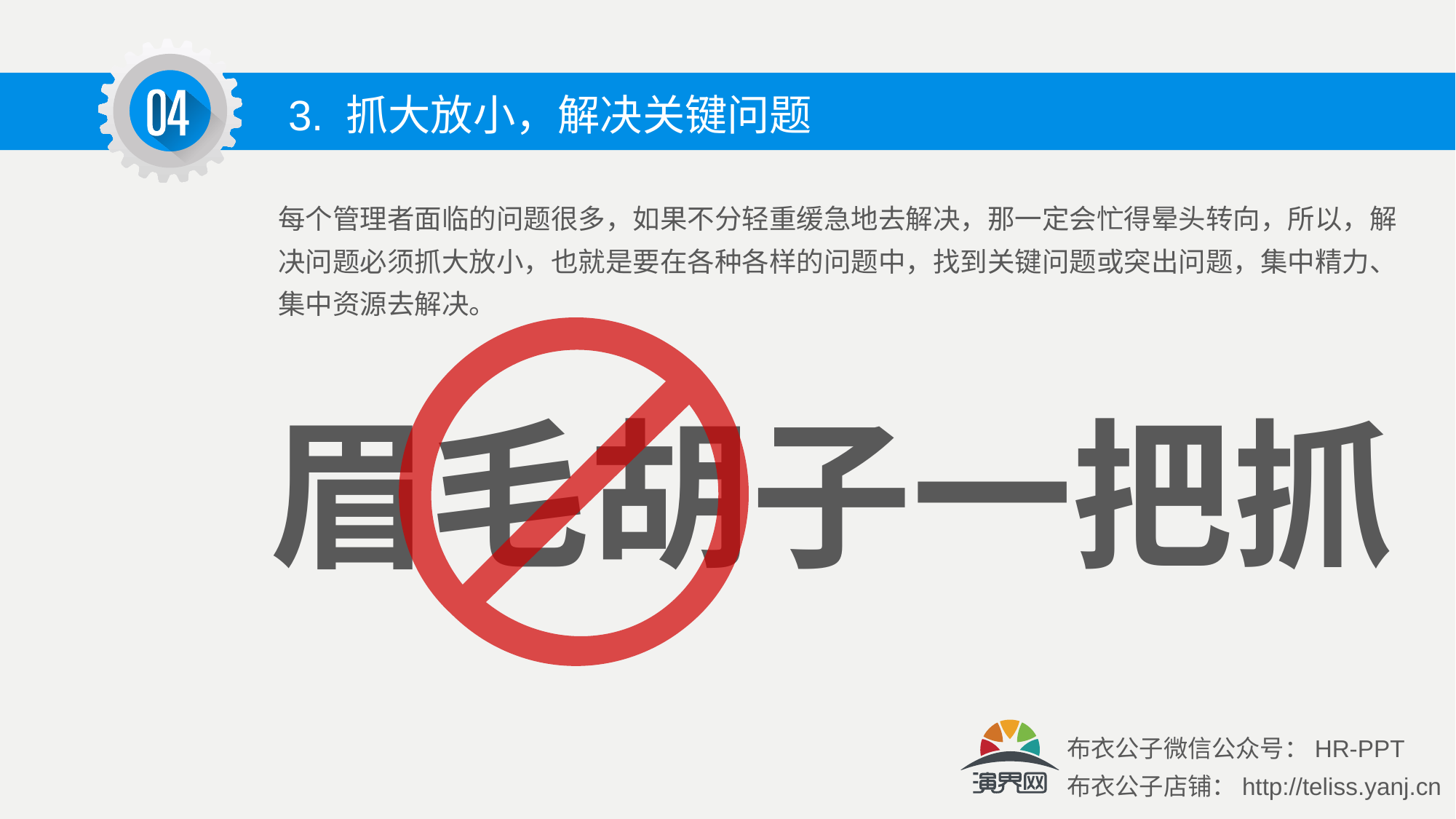

3. 抓大放小，解决关键问题
每个管理者面临的问题很多，如果不分轻重缓急地去解决，那一定会忙得晕头转向，所以，解决问题必须抓大放小，也就是要在各种各样的问题中，找到关键问题或突出问题，集中精力、集中资源去解决。

眉毛胡子一把抓